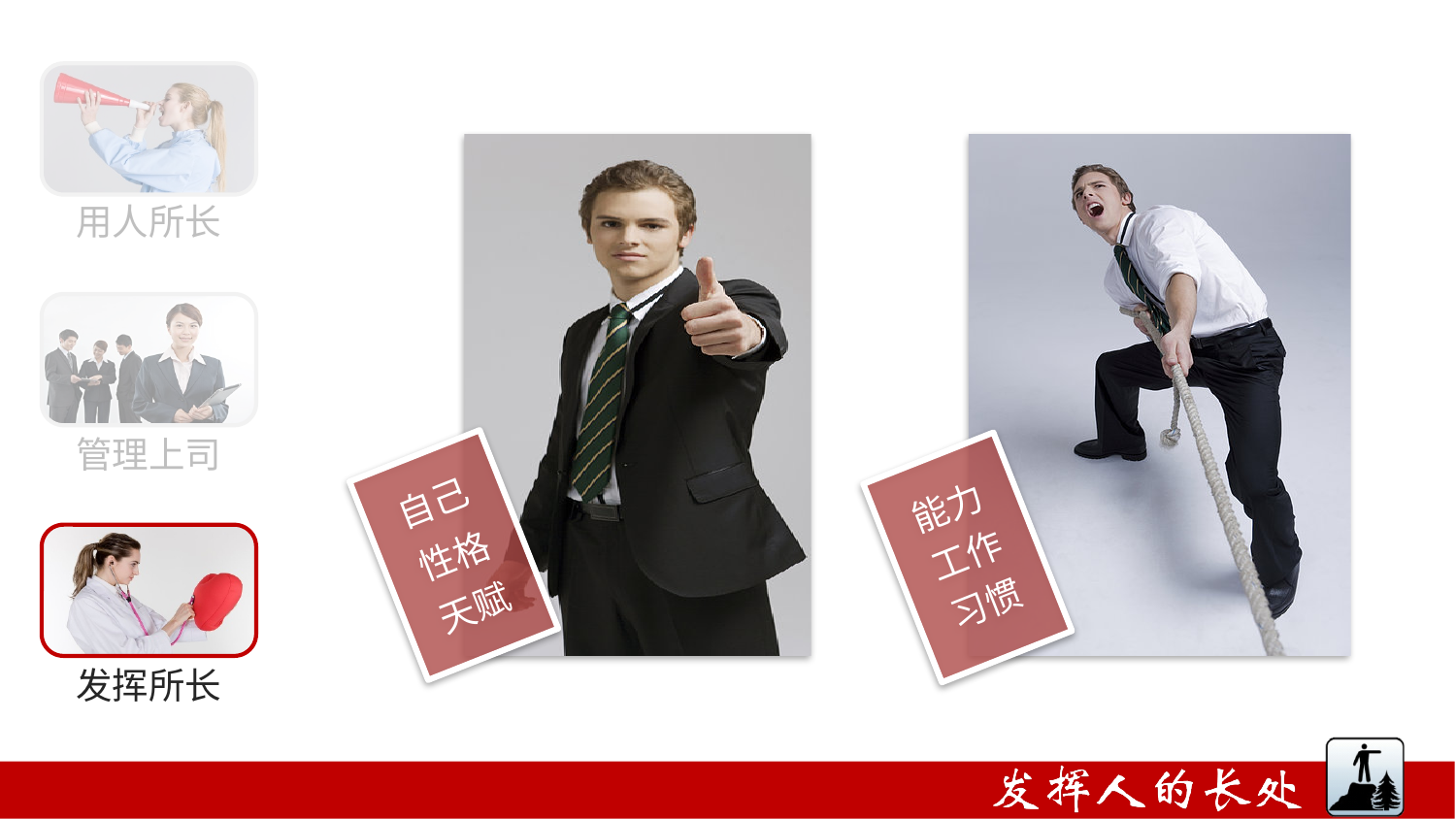

自己
性格
天赋
能力
工作
习惯
用人所长

管理上司

发挥所长